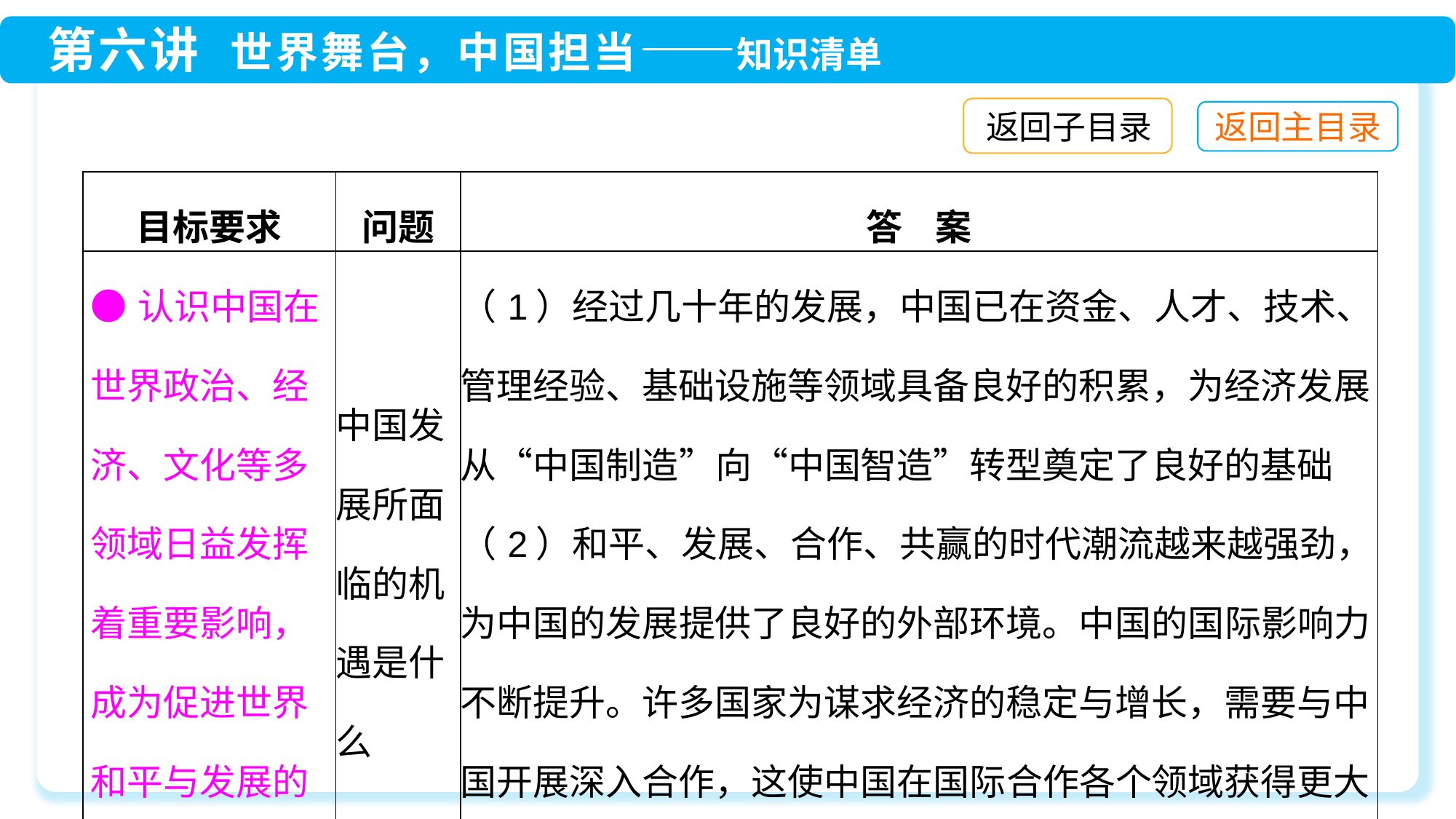

返回子目录
| 目标要求 | 问题 | 答 案 |
| --- | --- | --- |
| ●认识中国在世界政治、经济、文化等多领域日益发挥着重要影响，成为促进世界和平与发展的重要力量 | 中国发展所面临的机遇是什么 | （1）经过几十年的发展，中国已在资金、人才、技术、管理经验、基础设施等领域具备良好的积累，为经济发展从“中国制造”向“中国智造”转型奠定了良好的基础 （2）和平、发展、合作、共赢的时代潮流越来越强劲，为中国的发展提供了良好的外部环境。中国的国际影响力不断提升。许多国家为谋求经济的稳定与增长，需要与中国开展深入合作，这使中国在国际合作各个领域获得更大发展空间，更加有所作为 |